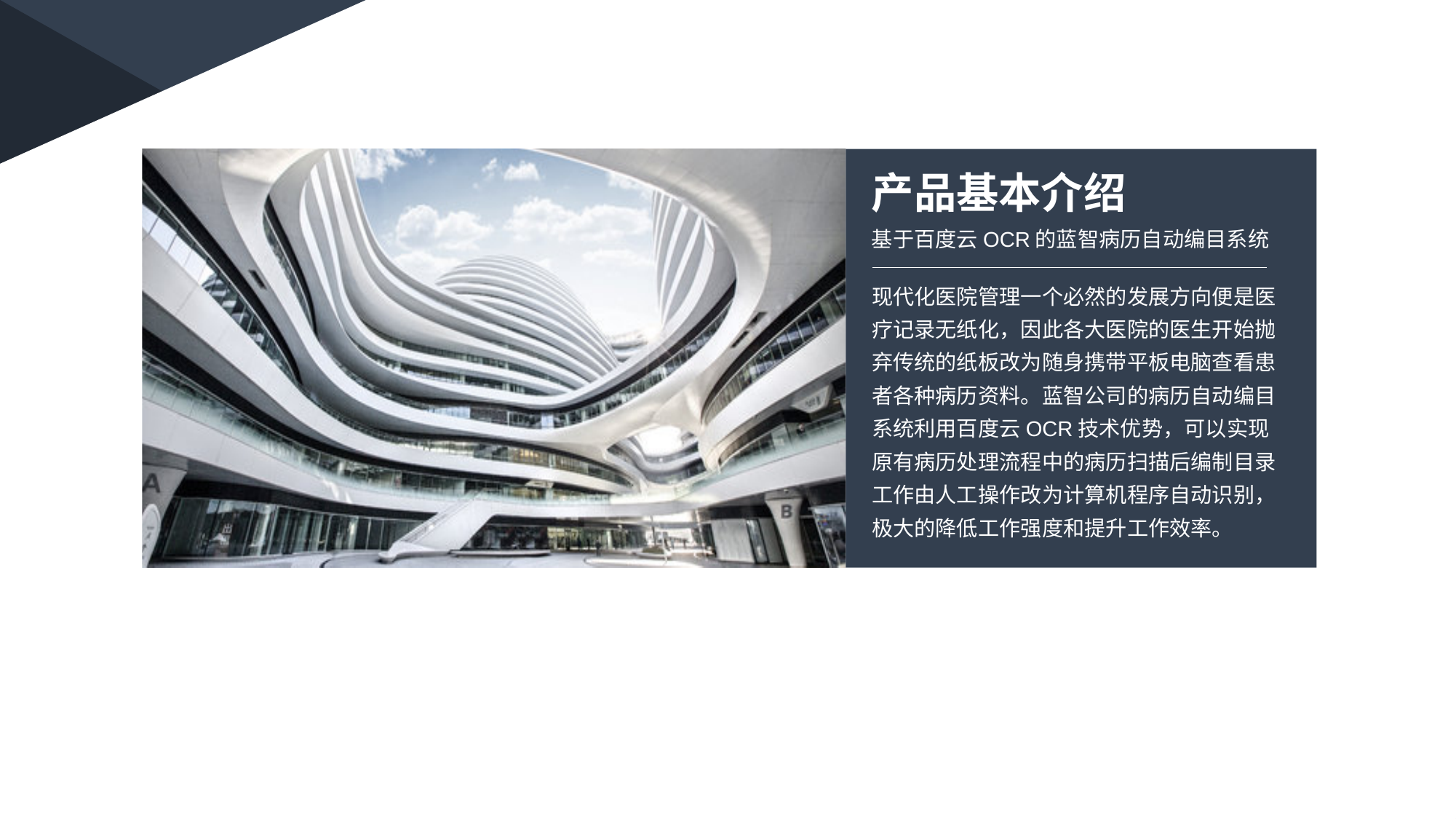

产品基本介绍
基于百度云OCR的蓝智病历自动编目系统
现代化医院管理一个必然的发展方向便是医疗记录无纸化，因此各大医院的医生开始抛弃传统的纸板改为随身携带平板电脑查看患者各种病历资料。蓝智公司的病历自动编目系统利用百度云OCR技术优势，可以实现原有病历处理流程中的病历扫描后编制目录工作由人工操作改为计算机程序自动识别，极大的降低工作强度和提升工作效率。